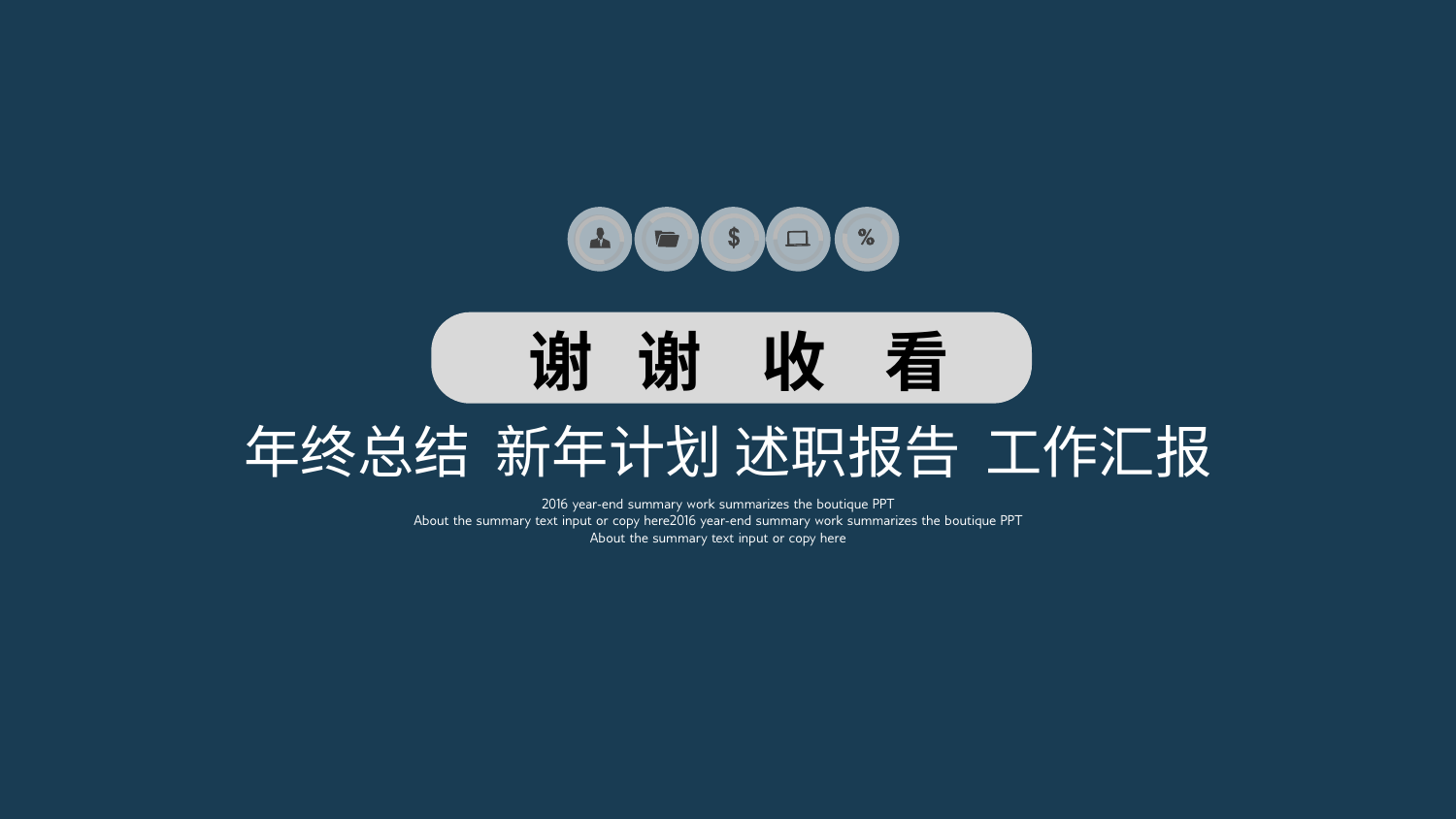

谢   谢    收    看
年终总结  新年计划 述职报告  工作汇报
2016 year-end summary work summarizes the boutique PPT
About the summary text input or copy here2016 year-end summary work summarizes the boutique PPT
About the summary text input or copy here